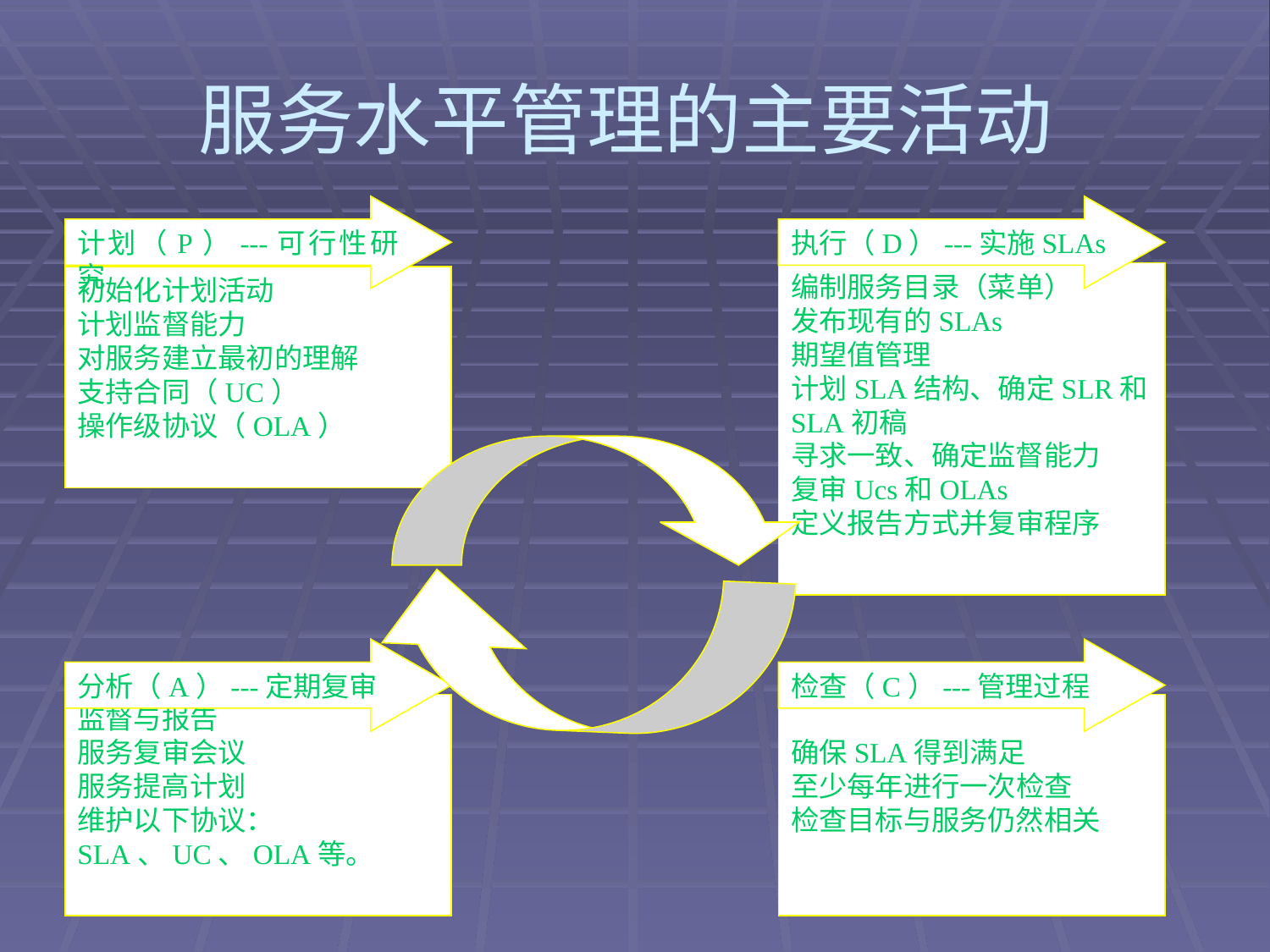

# 服务水平管理的主要活动
计划（P）---可行性研究
执行（D）---实施SLAs
编制服务目录（菜单）
发布现有的SLAs
期望值管理
计划SLA结构、确定SLR和SLA初稿
寻求一致、确定监督能力
复审Ucs和OLAs
定义报告方式并复审程序
初始化计划活动
计划监督能力
对服务建立最初的理解
支持合同（UC）
操作级协议（OLA）

分析（A）---定期复审
检查（C）---管理过程
监督与报告
服务复审会议
服务提高计划
维护以下协议：
SLA、UC、OLA等。

确保SLA得到满足
至少每年进行一次检查
检查目标与服务仍然相关